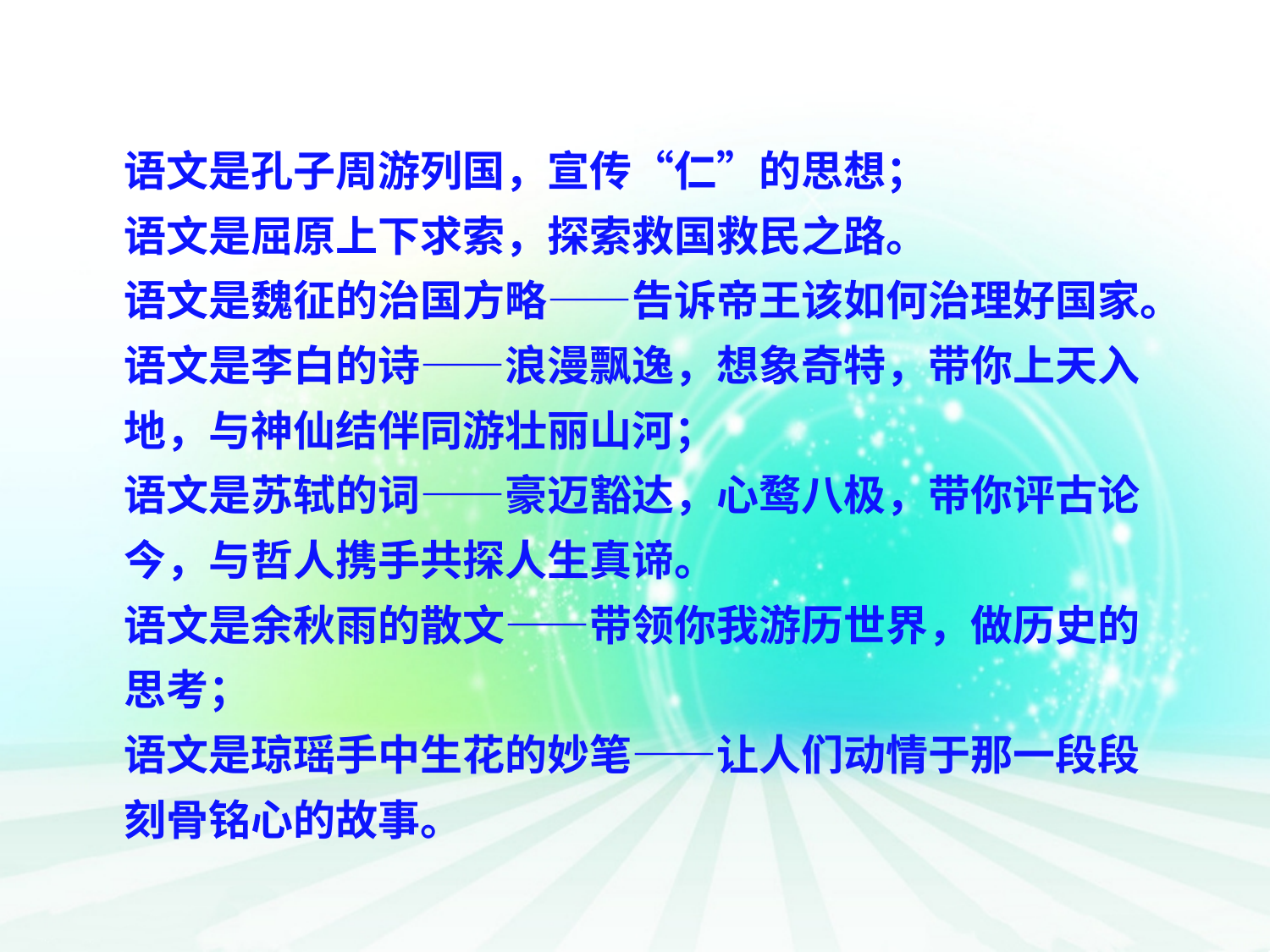

语文是孔子周游列国，宣传“仁”的思想；
语文是屈原上下求索，探索救国救民之路。
语文是魏征的治国方略——告诉帝王该如何治理好国家。
语文是李白的诗——浪漫飘逸，想象奇特，带你上天入地，与神仙结伴同游壮丽山河；
语文是苏轼的词——豪迈豁达，心鹜八极，带你评古论今，与哲人携手共探人生真谛。
语文是余秋雨的散文——带领你我游历世界，做历史的思考；
语文是琼瑶手中生花的妙笔——让人们动情于那一段段刻骨铭心的故事。